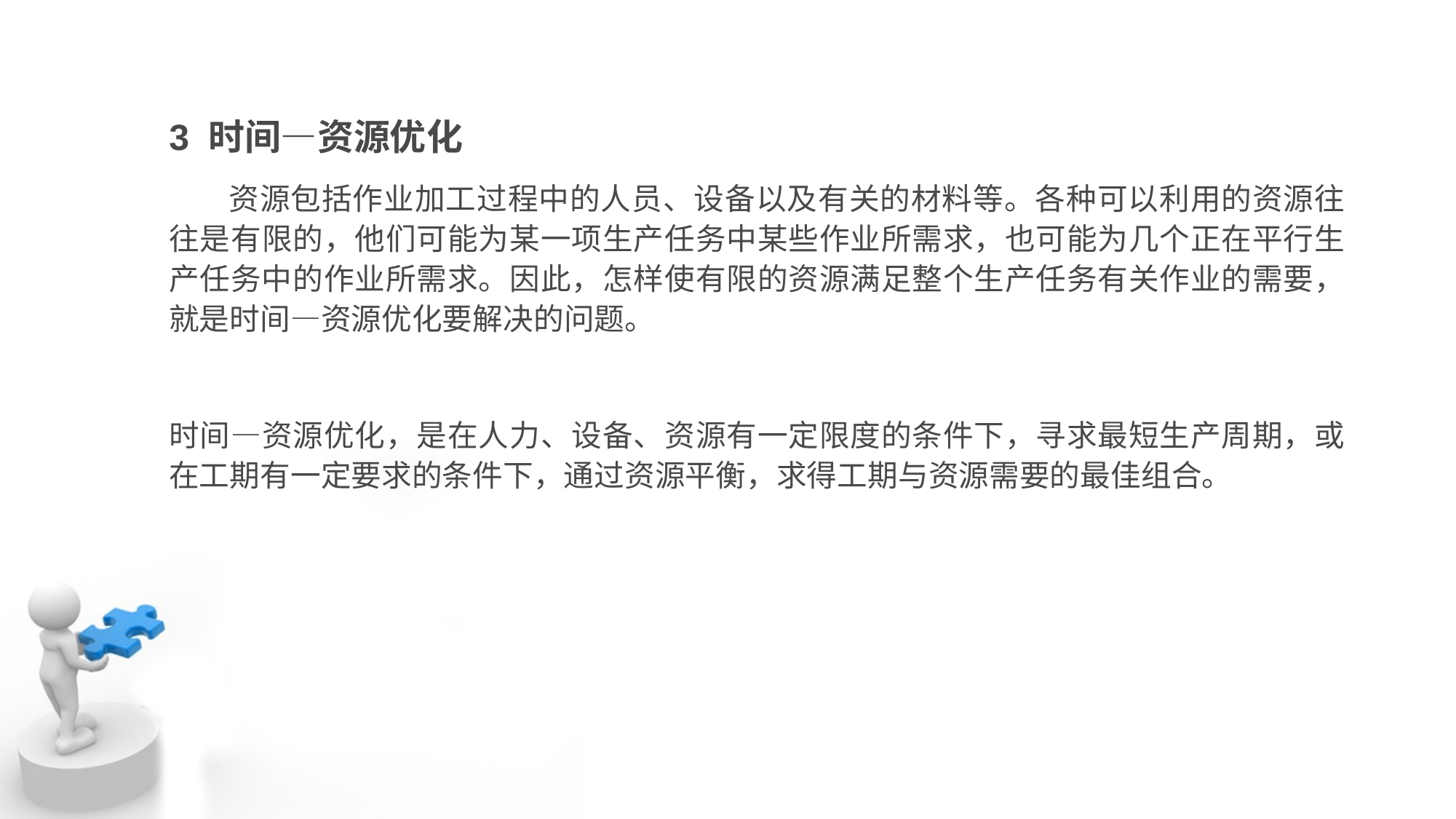

3 时间—资源优化
       资源包括作业加工过程中的人员、设备以及有关的材料等。各种可以利用的资源往往是有限的，他们可能为某一项生产任务中某些作业所需求，也可能为几个正在平行生产任务中的作业所需求。因此，怎样使有限的资源满足整个生产任务有关作业的需要，就是时间—资源优化要解决的问题。

时间—资源优化，是在人力、设备、资源有一定限度的条件下，寻求最短生产周期，或在工期有一定要求的条件下，通过资源平衡，求得工期与资源需要的最佳组合。